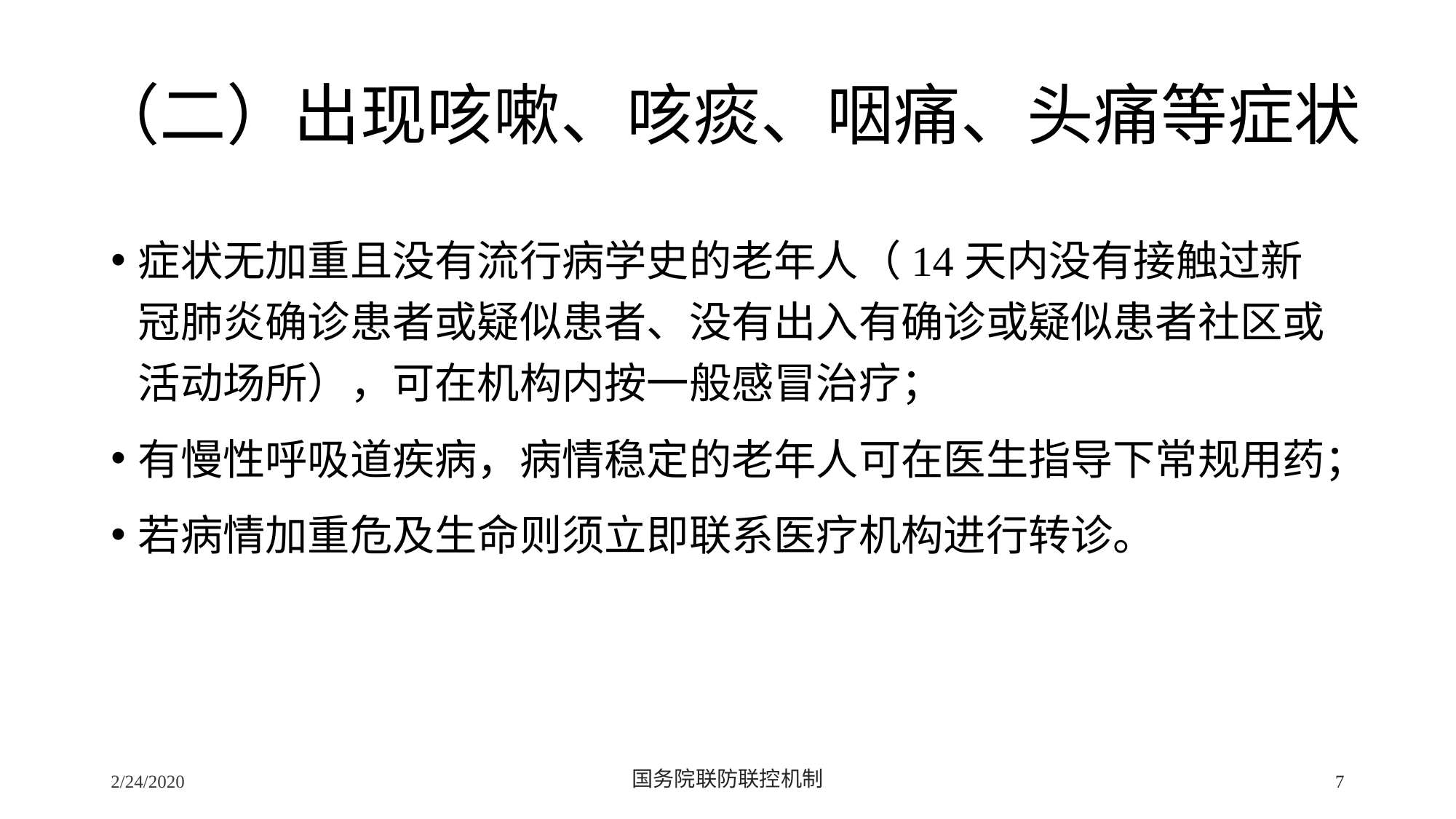

# （二）出现咳嗽、咳痰、咽痛、头痛等症状
症状无加重且没有流行病学史的老年人（14天内没有接触过新冠肺炎确诊患者或疑似患者、没有出入有确诊或疑似患者社区或活动场所），可在机构内按一般感冒治疗；
有慢性呼吸道疾病，病情稳定的老年人可在医生指导下常规用药；
若病情加重危及生命则须立即联系医疗机构进行转诊。
2/24/2020
国务院联防联控机制
7